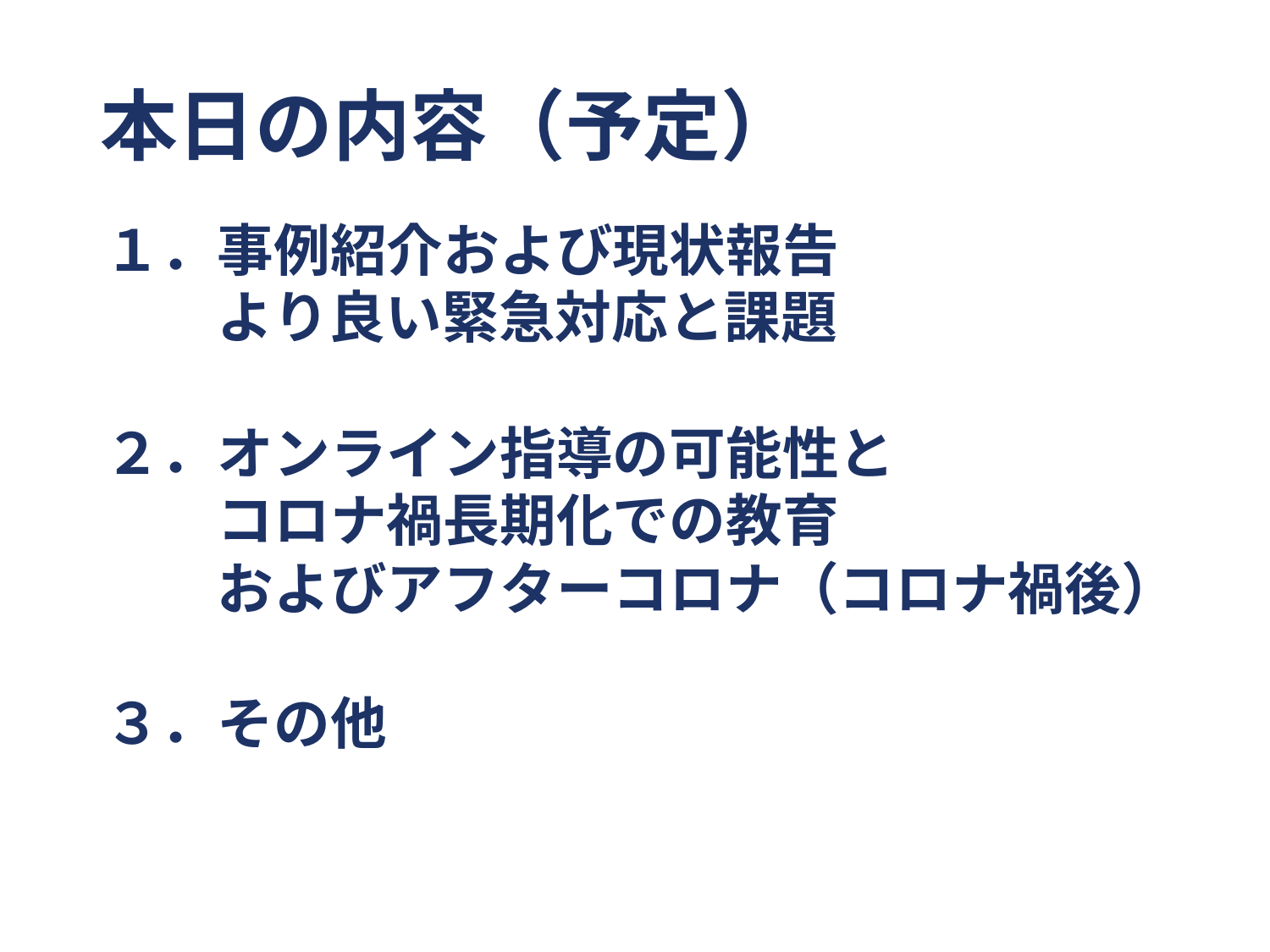

# 本日の内容（予定）
１．事例紹介および現状報告
　　より良い緊急対応と課題

２．オンライン指導の可能性と
　　コロナ禍長期化での教育
　　およびアフターコロナ（コロナ禍後）

３．その他